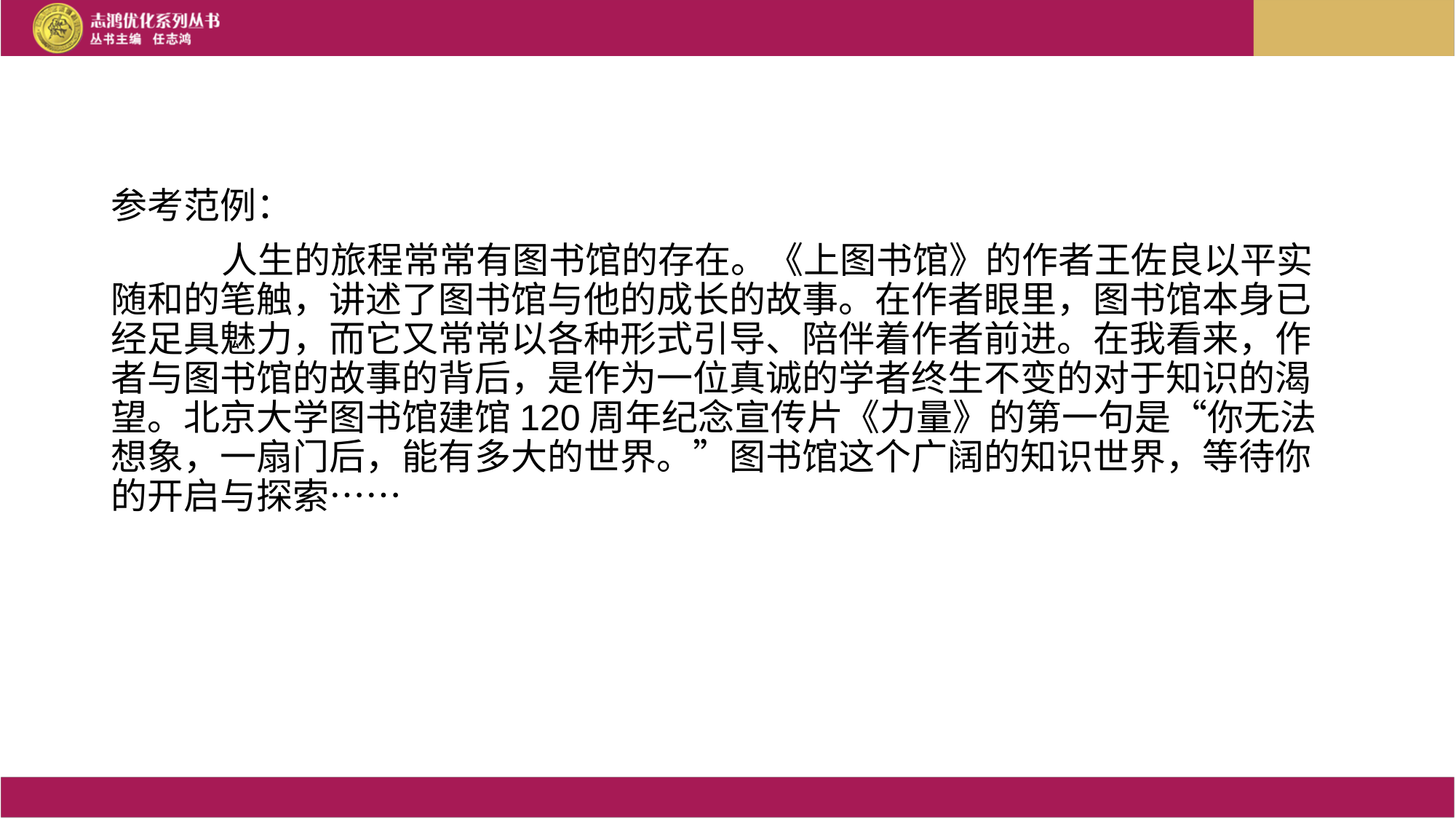

参考范例：
          人生的旅程常常有图书馆的存在。《上图书馆》的作者王佐良以平实随和的笔触，讲述了图书馆与他的成长的故事。在作者眼里，图书馆本身已经足具魅力，而它又常常以各种形式引导、陪伴着作者前进。在我看来，作者与图书馆的故事的背后，是作为一位真诚的学者终生不变的对于知识的渴望。北京大学图书馆建馆120周年纪念宣传片《力量》的第一句是“你无法想象，一扇门后，能有多大的世界。”图书馆这个广阔的知识世界，等待你的开启与探索……